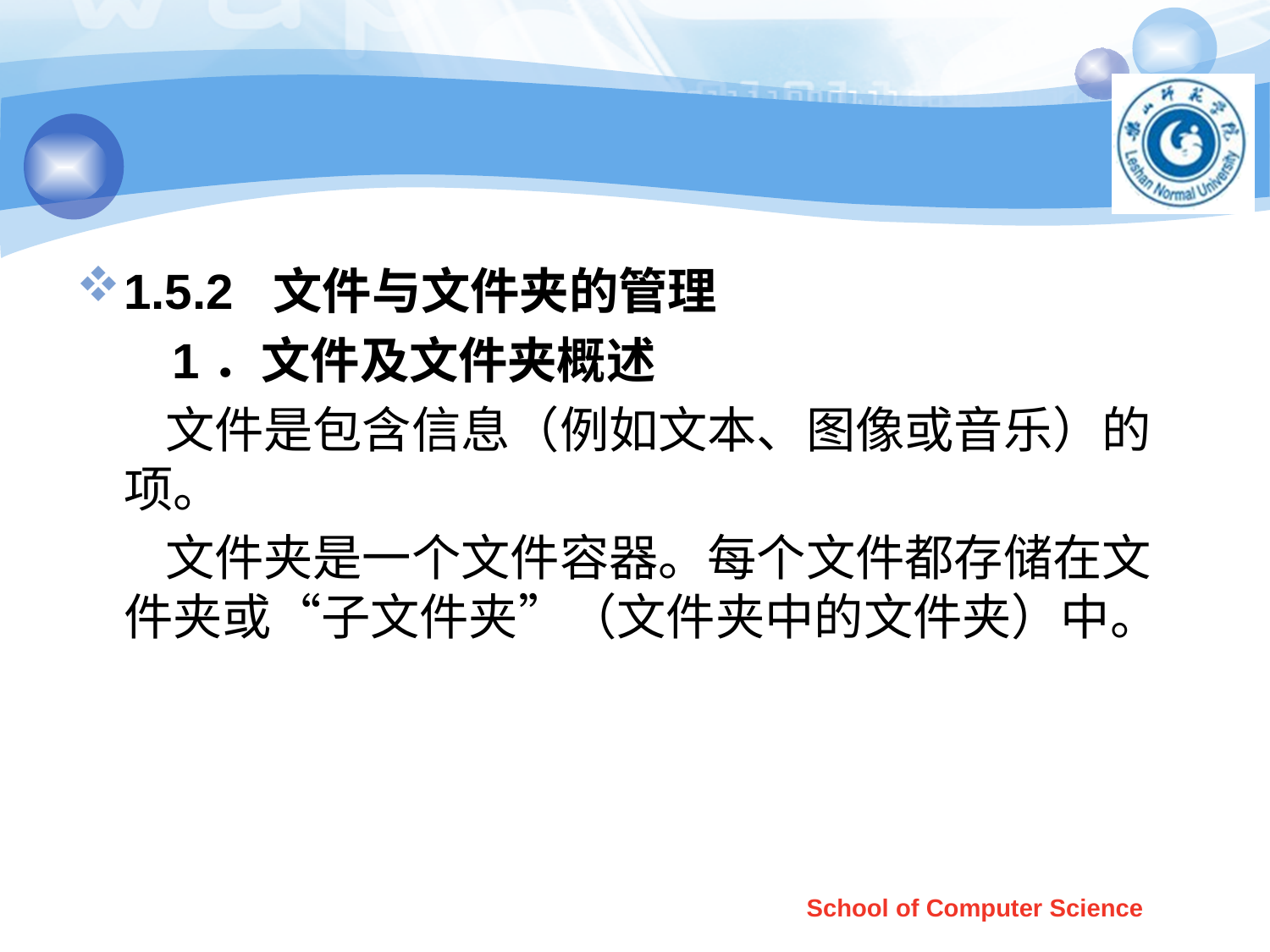

#
1.5.2  文件与文件夹的管理
       1．文件及文件夹概述
       文件是包含信息（例如文本、图像或音乐）的项。
       文件夹是一个文件容器。每个文件都存储在文件夹或“子文件夹”（文件夹中的文件夹）中。
School of Computer Science